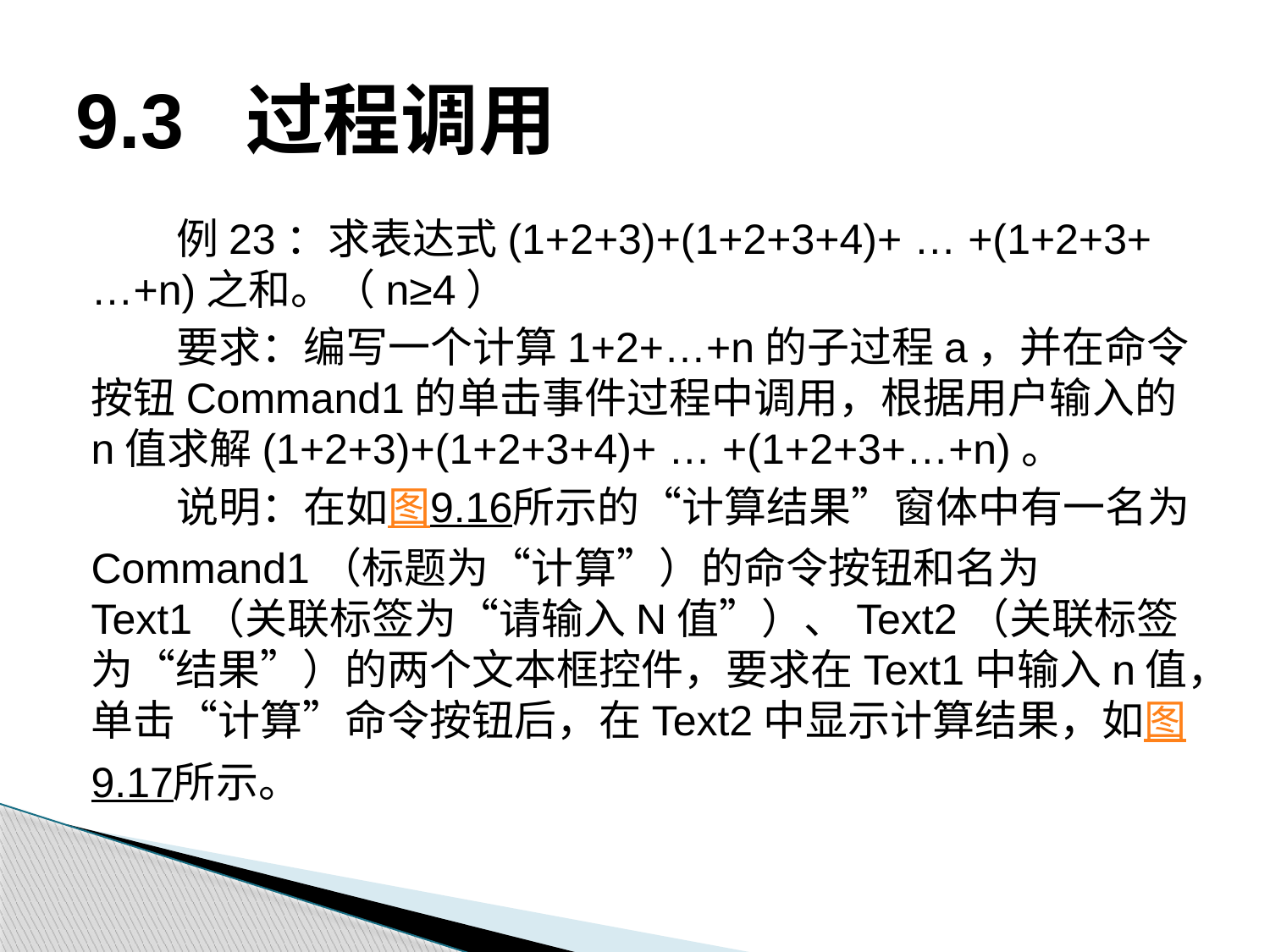

# 9.3  过程调用
例23：求表达式(1+2+3)+(1+2+3+4)+ … +(1+2+3+…+n)之和。（n≥4）
要求：编写一个计算1+2+…+n的子过程a，并在命令按钮Command1的单击事件过程中调用，根据用户输入的n值求解(1+2+3)+(1+2+3+4)+ … +(1+2+3+…+n)。
说明：在如图9.16所示的“计算结果”窗体中有一名为Command1（标题为“计算”）的命令按钮和名为Text1（关联标签为“请输入N值”）、Text2（关联标签为“结果”）的两个文本框控件，要求在Text1中输入n值，单击“计算”命令按钮后，在Text2中显示计算结果，如图9.17所示。